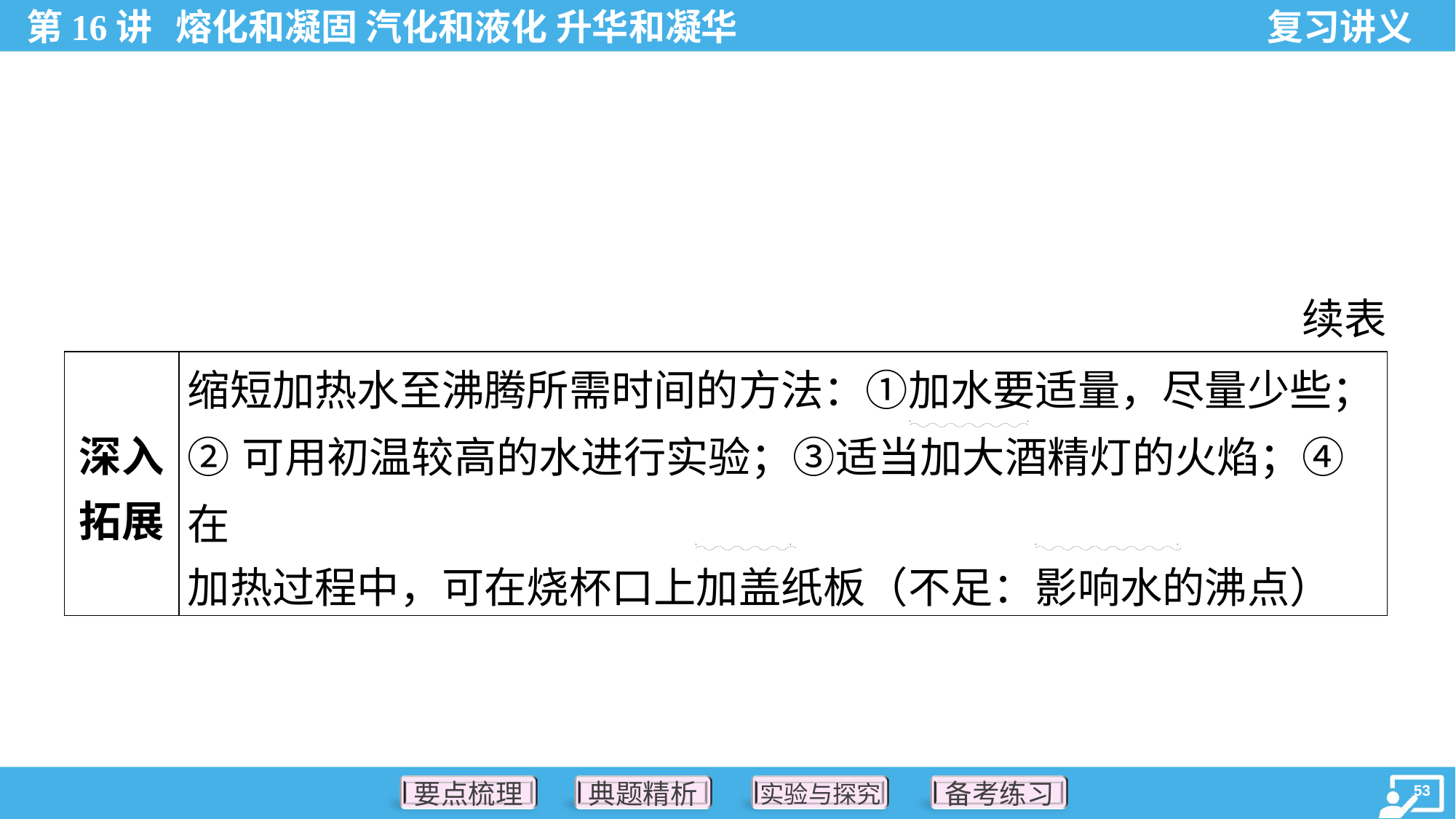

续表
| 深入 拓展 | 缩短加热水至沸腾所需时间的方法：①加水要适量，尽量少些； ②可用初温较高的水进行实验；③适当加大酒精灯的火焰；④在 加热过程中，可在烧杯口上加盖纸板（不足：影响水的沸点） |
| --- | --- |
.          .
.        .
.            .